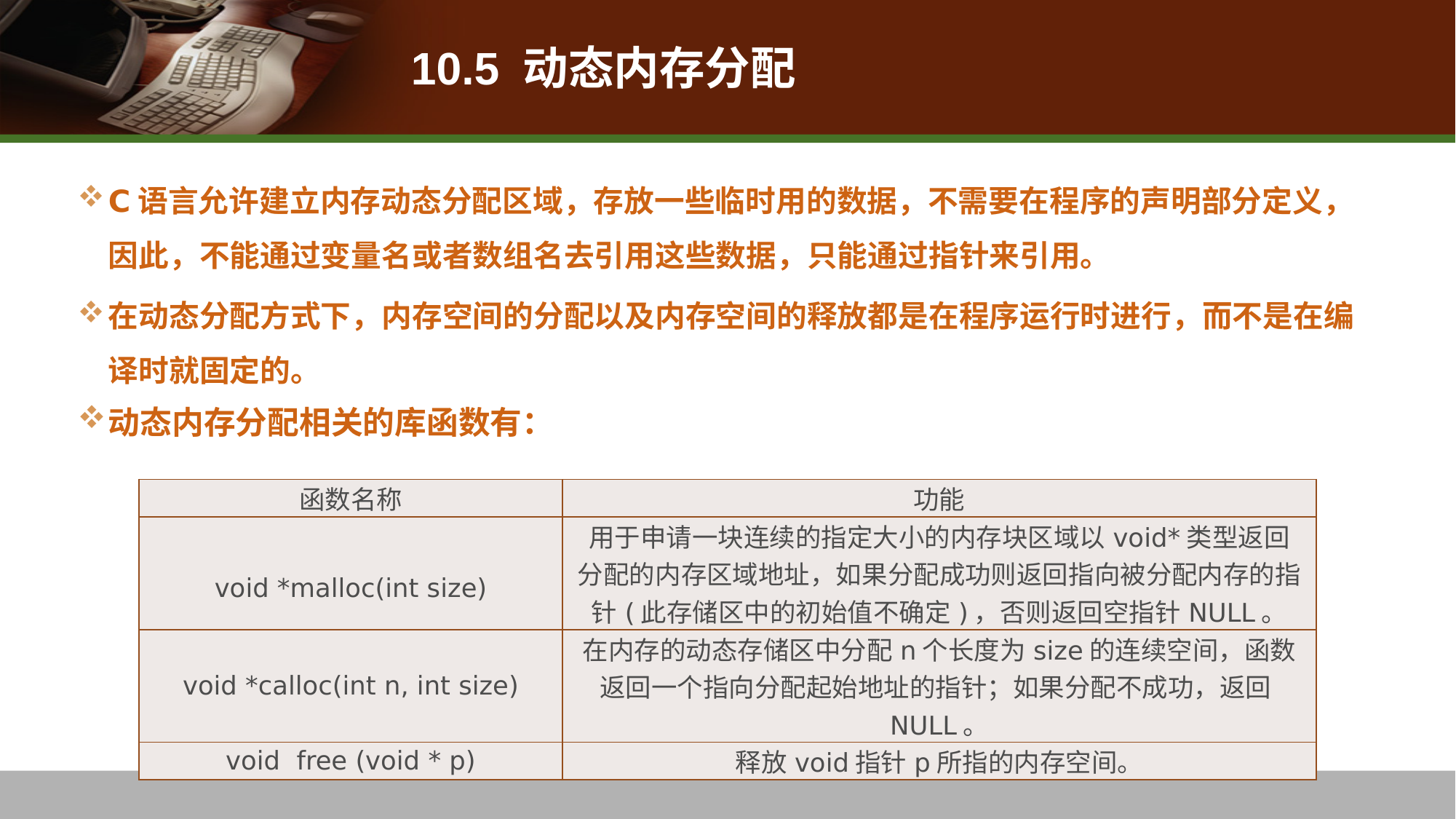

# 10.5 动态内存分配
C语言允许建立内存动态分配区域，存放一些临时用的数据，不需要在程序的声明部分定义，因此，不能通过变量名或者数组名去引用这些数据，只能通过指针来引用。
在动态分配方式下，内存空间的分配以及内存空间的释放都是在程序运行时进行，而不是在编译时就固定的。
动态内存分配相关的库函数有：

| 函数名称 | 功能 |
| --- | --- |
| void \*malloc(int size) | 用于申请一块连续的指定大小的内存块区域以void\*类型返回分配的内存区域地址，如果分配成功则返回指向被分配内存的指针(此存储区中的初始值不确定)，否则返回空指针NULL。 |
| void \*calloc(int n, int size) | 在内存的动态存储区中分配n个长度为size的连续空间，函数返回一个指向分配起始地址的指针；如果分配不成功，返回NULL。 |
| void free (void \* p) | 释放void指针p所指的内存空间。 |